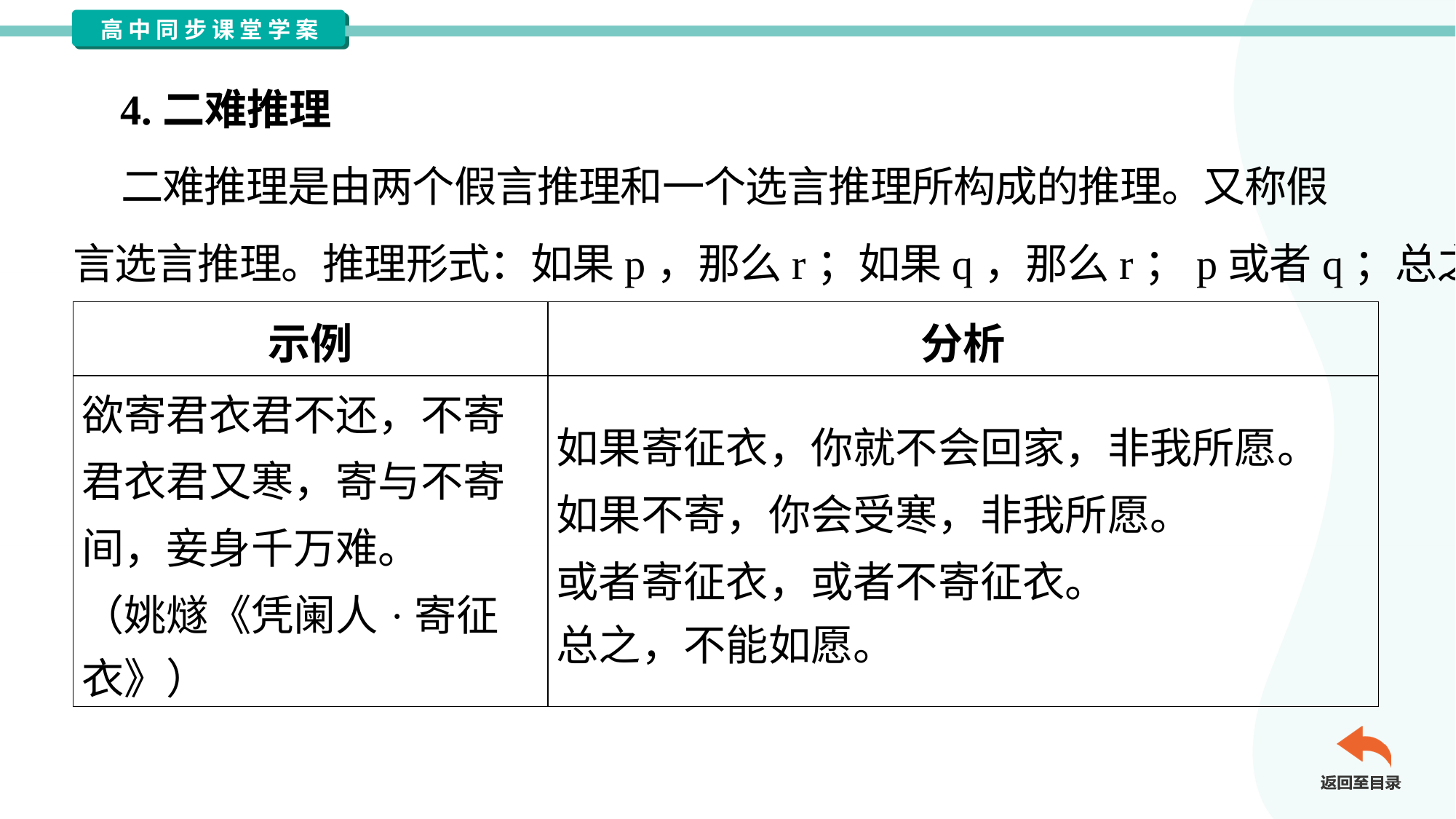

4.二难推理
    二难推理是由两个假言推理和一个选言推理所构成的推理。又称假
言选言推理。推理形式：如果p，那么r；如果q，那么r；p或者q；总之r。
| 示例 | 分析 |
| --- | --- |
| 欲寄君衣君不还，不寄 君衣君又寒，寄与不寄 间，妾身千万难。 （姚燧《凭阑人·寄征 衣》） | 如果寄征衣，你就不会回家，非我所愿。 如果不寄，你会受寒，非我所愿。 或者寄征衣，或者不寄征衣。 总之，不能如愿。 |